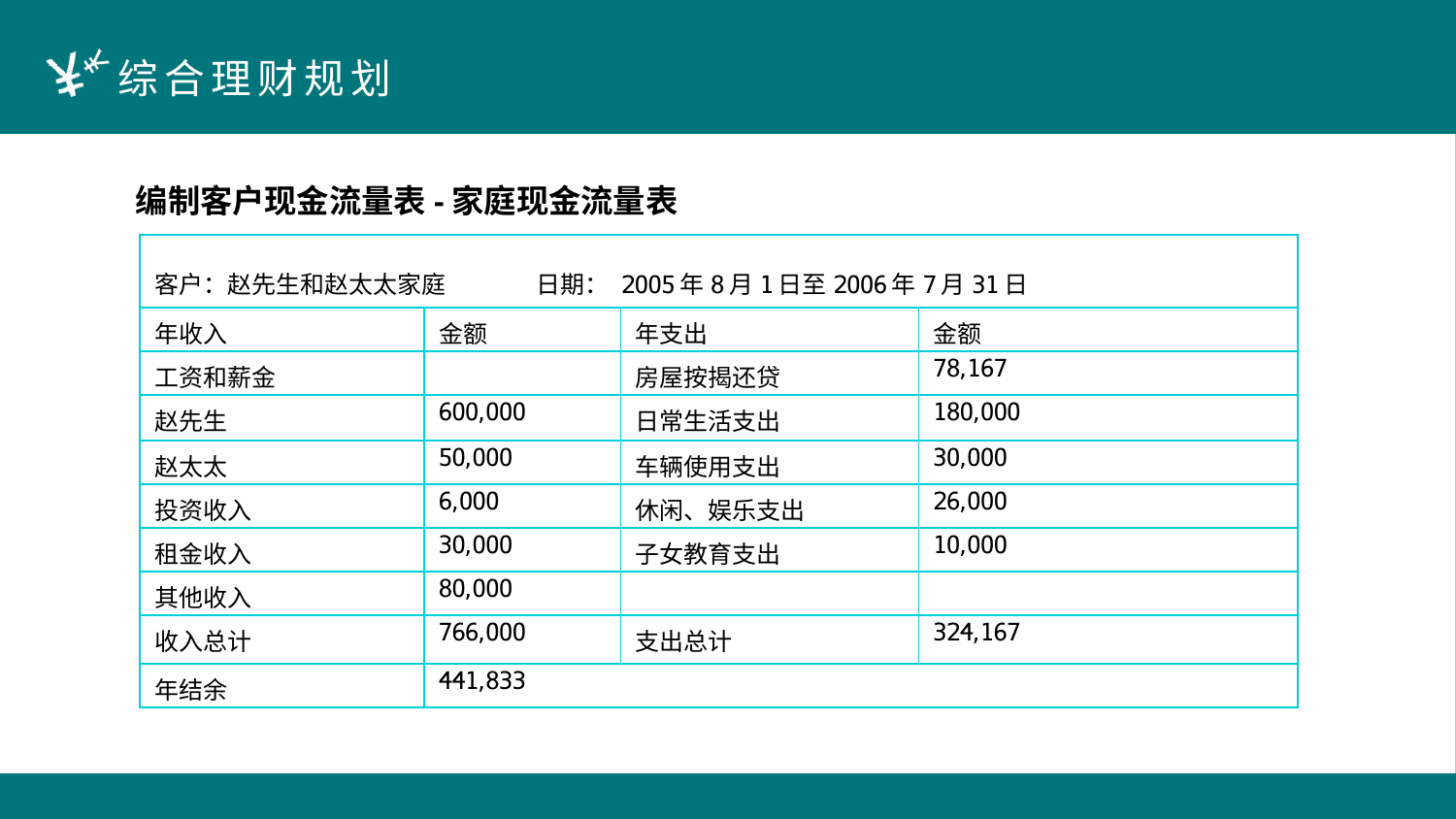

编制客户现金流量表-家庭现金流量表
| 客户：赵先生和赵太太家庭 日期： 2005年8月1日至2006年7月31日 |  |  |  |
| --- | --- | --- | --- |
| 年收入 | 金额 | 年支出 | 金额 |
| 工资和薪金 |  | 房屋按揭还贷 | 78,167 |
| 赵先生 | 600,000 | 日常生活支出 | 180,000 |
| 赵太太 | 50,000 | 车辆使用支出 | 30,000 |
| 投资收入 | 6,000 | 休闲、娱乐支出 | 26,000 |
| 租金收入 | 30,000 | 子女教育支出 | 10,000 |
| 其他收入 | 80,000 |  |  |
| 收入总计 | 766,000 | 支出总计 | 324,167 |
| 年结余 | 441,833 |  |  |